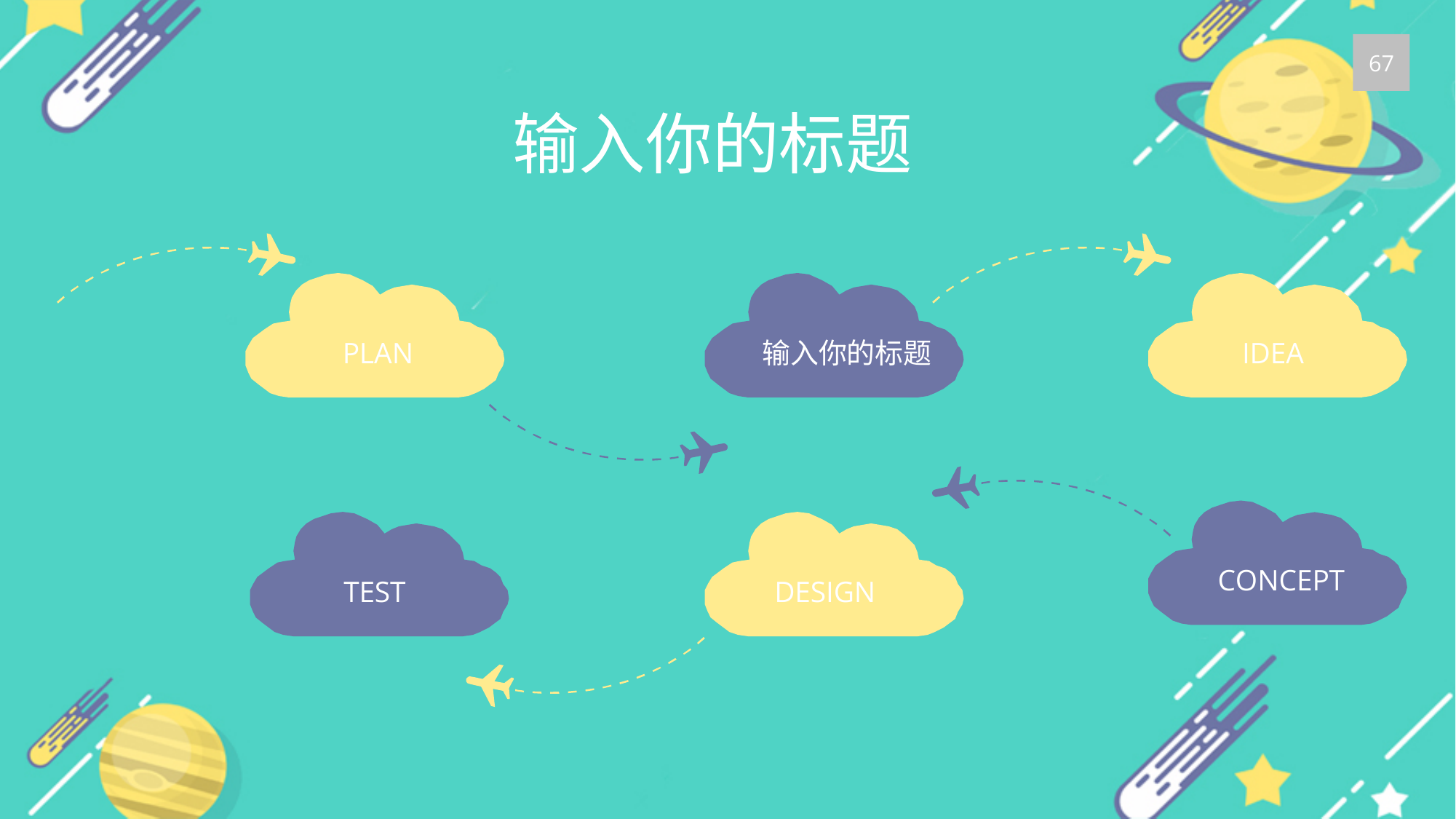

67
输入你的标题

PLAN

IDEA

输入你的标题

CONCEPT

TEST

DESIGN